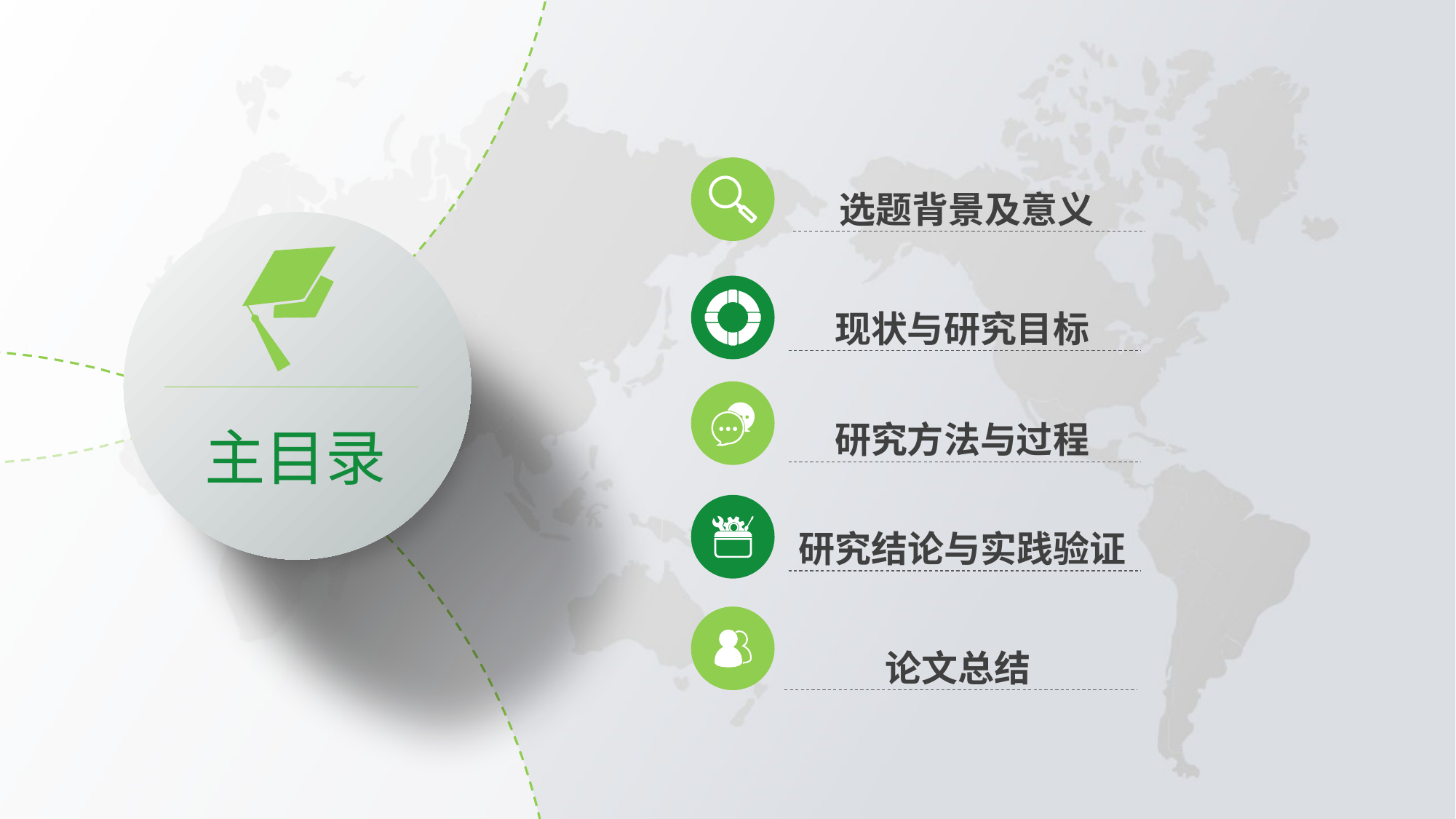

选题背景及意义

主目录

现状与研究目标

研究方法与过程

研究结论与实践验证

论文总结